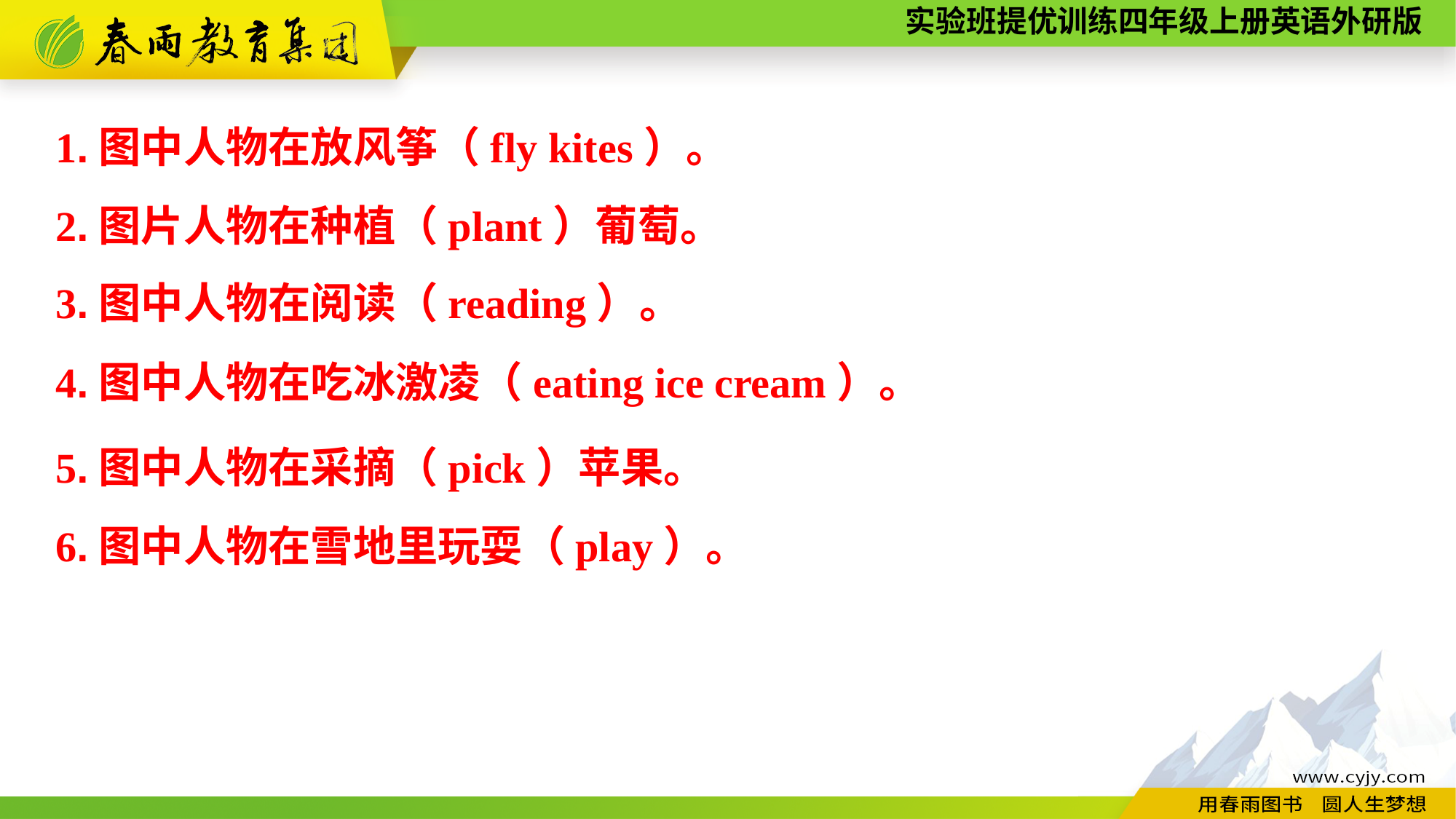

1.图中人物在放风筝（fly kites）。
2.图片人物在种植（plant）葡萄。
3.图中人物在阅读（reading）。
4.图中人物在吃冰激凌（eating ice cream）。
5.图中人物在采摘（pick）苹果。
6.图中人物在雪地里玩耍（play）。